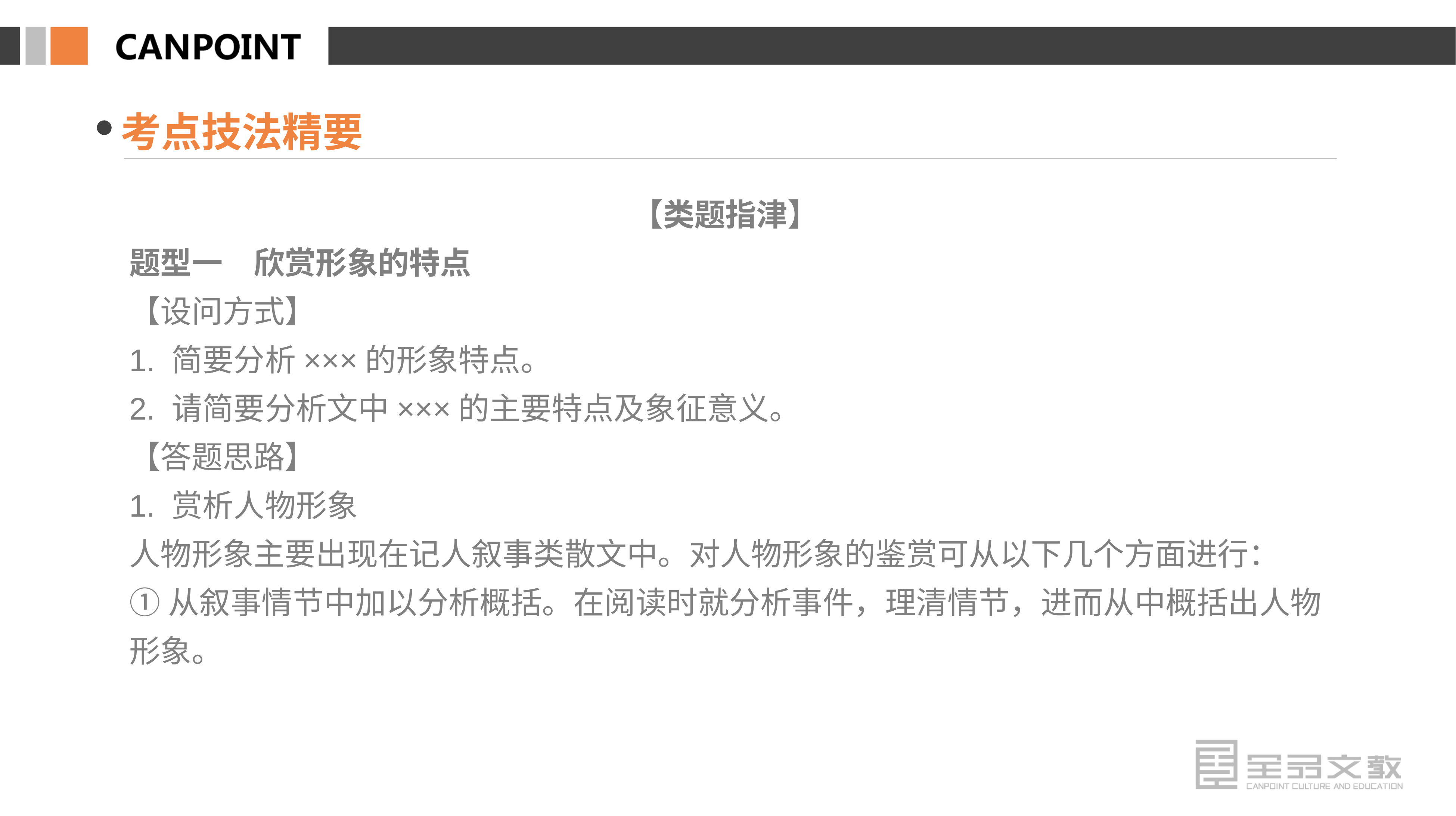

考点技法精要

【类题指津】
题型一　欣赏形象的特点
【设问方式】
1. 简要分析×××的形象特点。
2. 请简要分析文中×××的主要特点及象征意义。
【答题思路】
1. 赏析人物形象
人物形象主要出现在记人叙事类散文中。对人物形象的鉴赏可从以下几个方面进行：
①从叙事情节中加以分析概括。在阅读时就分析事件，理清情节，进而从中概括出人物形象。